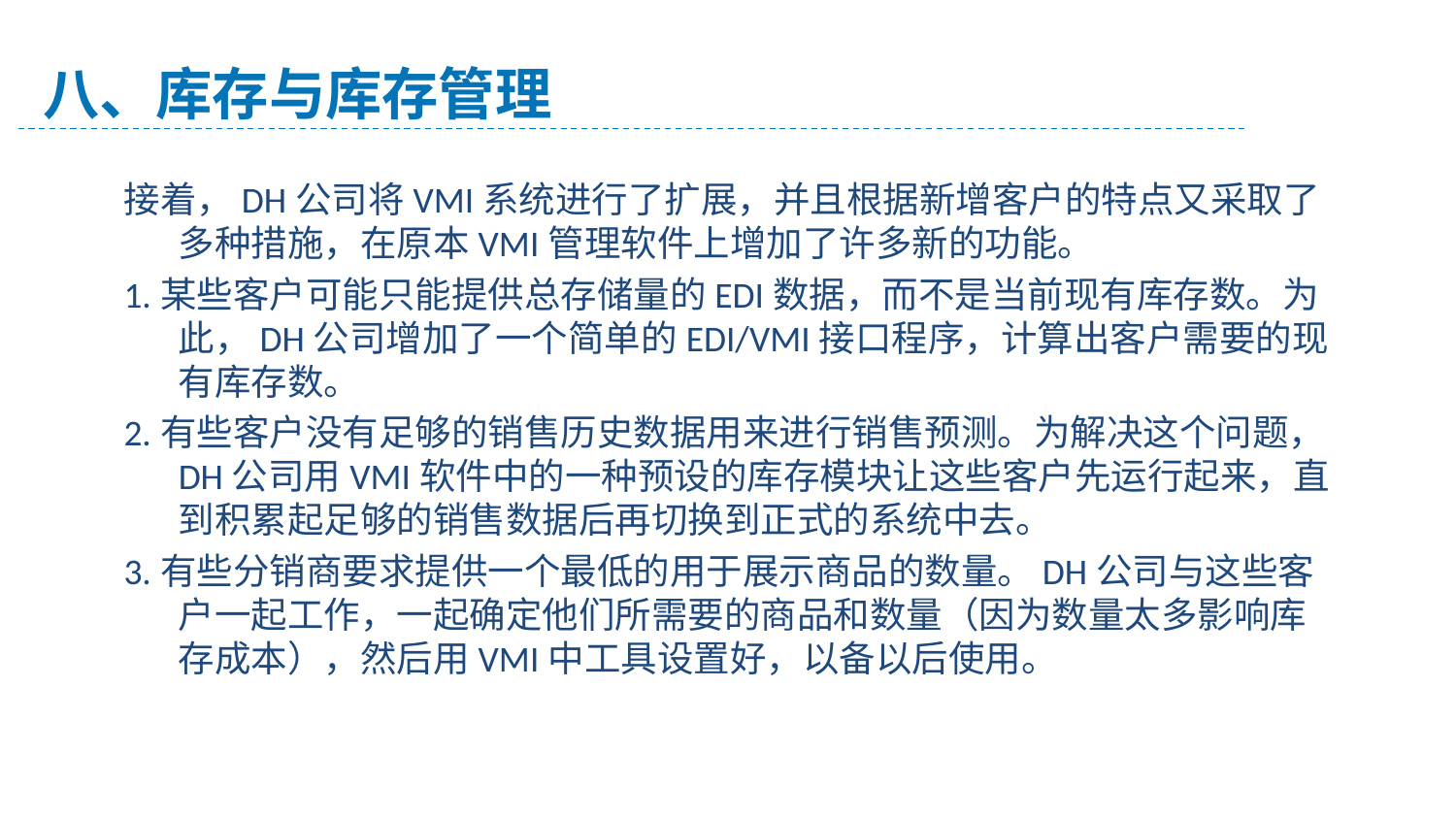

八、库存与库存管理
接着，DH公司将VMI系统进行了扩展，并且根据新增客户的特点又采取了多种措施，在原本VMI管理软件上增加了许多新的功能。
1.某些客户可能只能提供总存储量的EDI数据，而不是当前现有库存数。为此，DH公司增加了一个简单的EDI/VMI接口程序，计算出客户需要的现有库存数。
2.有些客户没有足够的销售历史数据用来进行销售预测。为解决这个问题，DH公司用VMI软件中的一种预设的库存模块让这些客户先运行起来，直到积累起足够的销售数据后再切换到正式的系统中去。
3.有些分销商要求提供一个最低的用于展示商品的数量。DH公司与这些客户一起工作，一起确定他们所需要的商品和数量（因为数量太多影响库存成本），然后用VMI中工具设置好，以备以后使用。